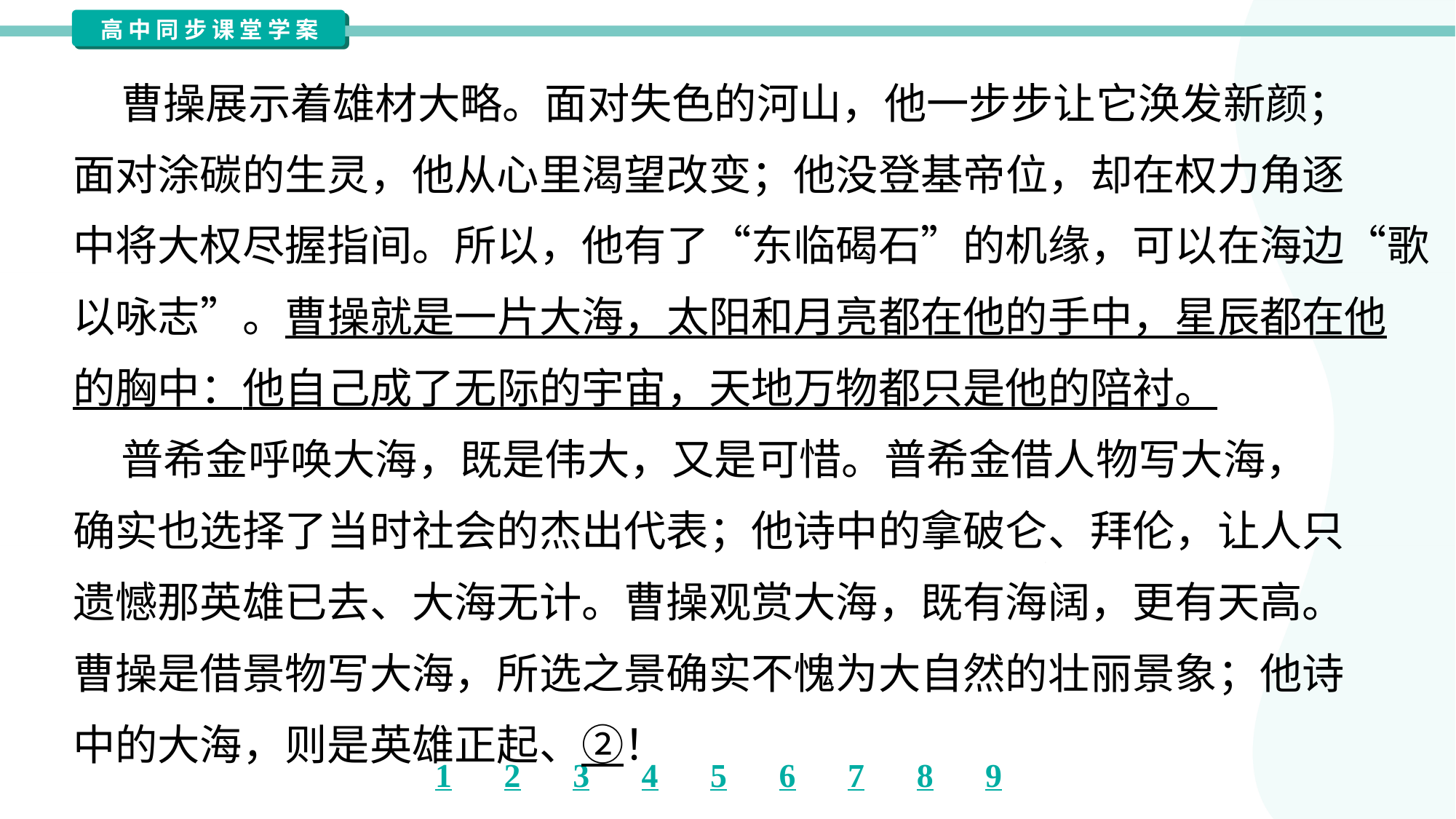

曹操展示着雄材大略。面对失色的河山，他一步步让它涣发新颜；
面对涂碳的生灵，他从心里渴望改变；他没登基帝位，却在权力角逐
中将大权尽握指间。所以，他有了“东临碣石”的机缘，可以在海边“歌
以咏志”。曹操就是一片大海，太阳和月亮都在他的手中，星辰都在他
的胸中：他自己成了无际的宇宙，天地万物都只是他的陪衬。
    普希金呼唤大海，既是伟大，又是可惜。普希金借人物写大海，
确实也选择了当时社会的杰出代表；他诗中的拿破仑、拜伦，让人只
遗憾那英雄已去、大海无计。曹操观赏大海，既有海阔，更有天高。
曹操是借景物写大海，所选之景确实不愧为大自然的壮丽景象；他诗
中的大海，则是英雄正起、②！